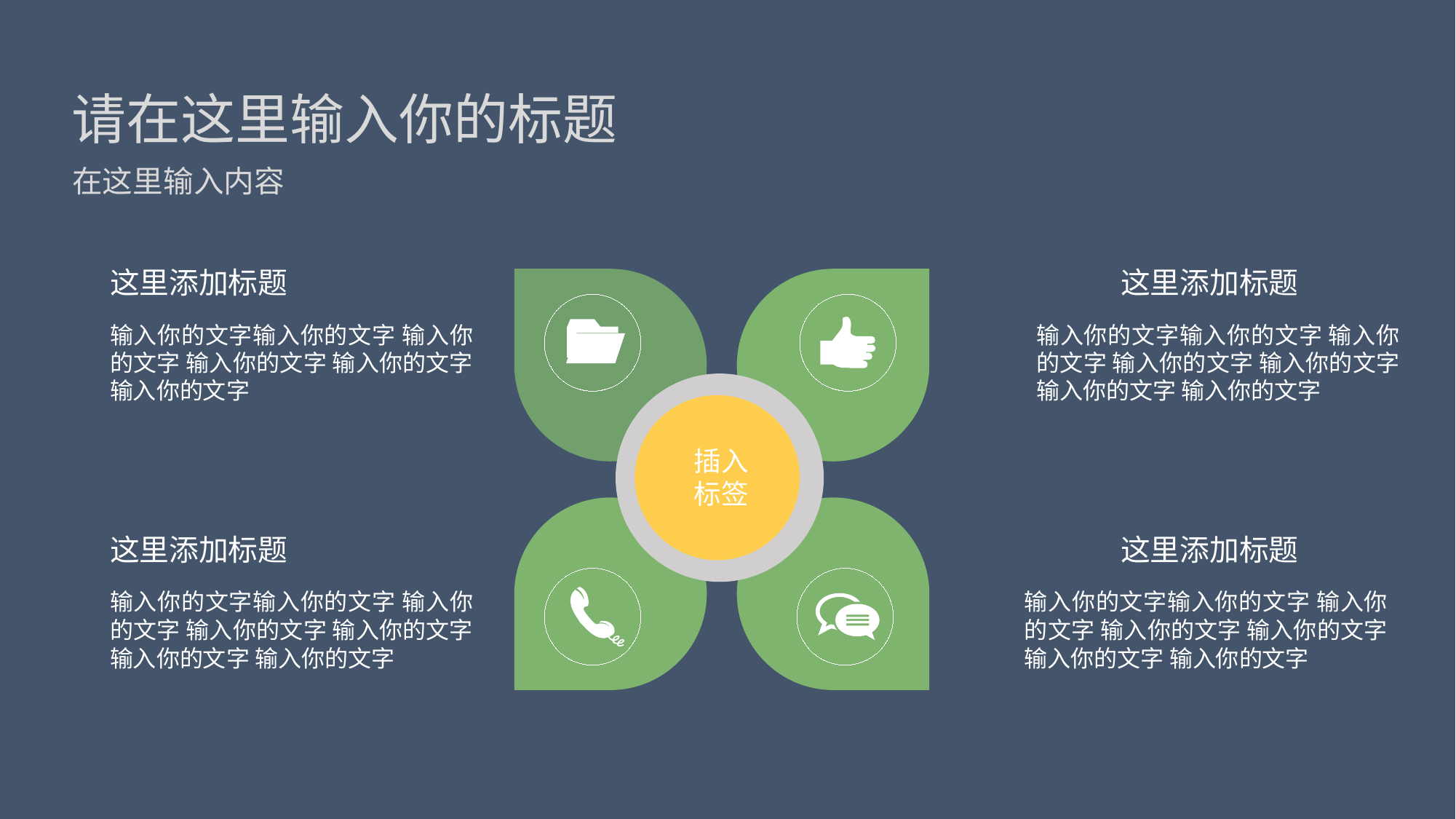

请在这里输入你的标题
在这里输入内容
这里添加标题
这里添加标题

输入你的文字输入你的文字 输入你的文字 输入你的文字 输入你的文字 输入你的文字
输入你的文字输入你的文字 输入你的文字 输入你的文字 输入你的文字 输入你的文字 输入你的文字
插入
标签
这里添加标题
这里添加标题

输入你的文字输入你的文字 输入你的文字 输入你的文字 输入你的文字 输入你的文字 输入你的文字
输入你的文字输入你的文字 输入你的文字 输入你的文字 输入你的文字 输入你的文字 输入你的文字